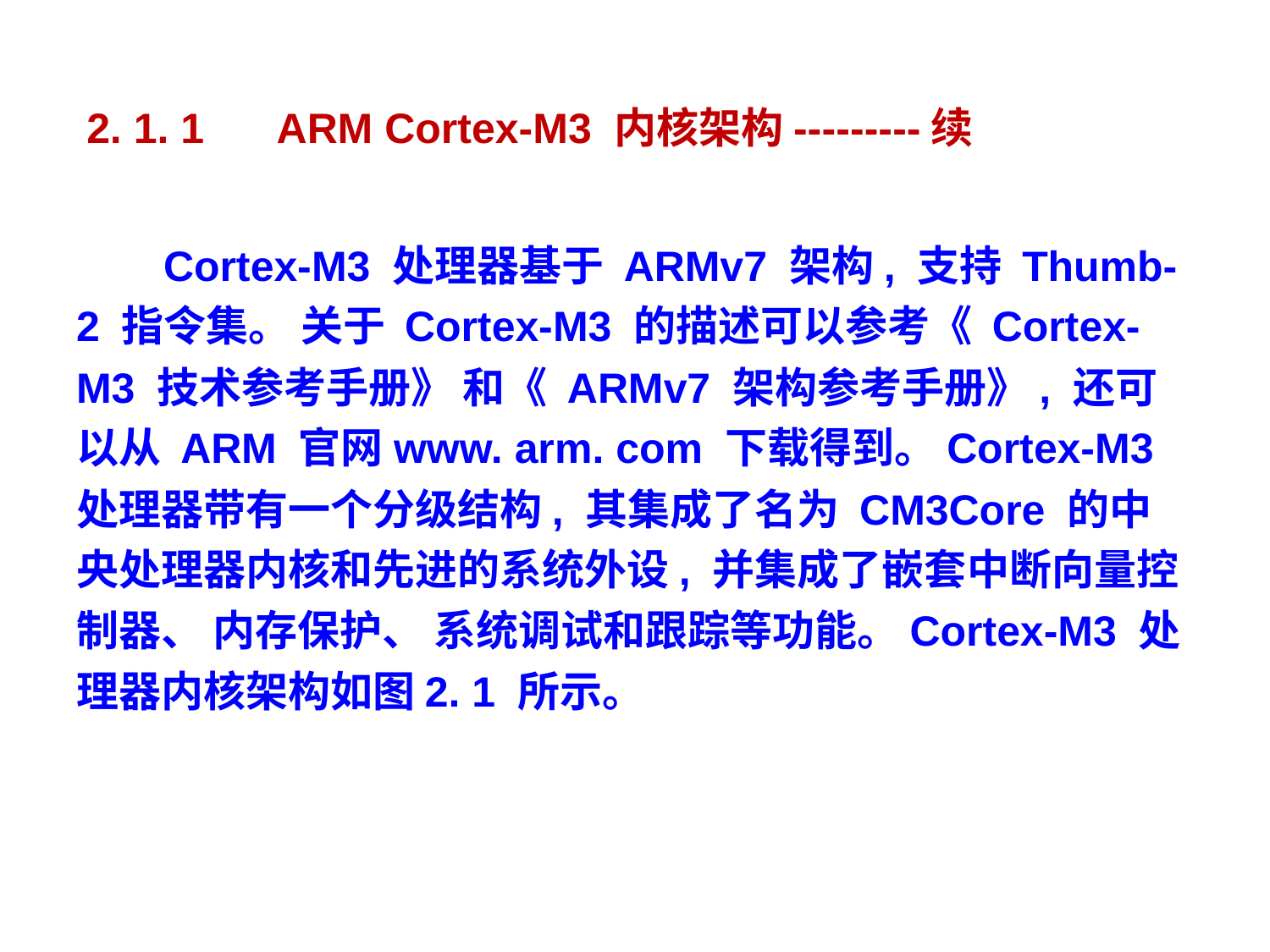

2. 1. 1　 ARM Cortex-M3 内核架构---------续
Cortex-M3 处理器基于 ARMv7 架构, 支持 Thumb-2 指令集。 关于 Cortex-M3 的描述可以参考《 Cortex-M3 技术参考手册》 和《 ARMv7 架构参考手册》, 还可以从 ARM 官网www. arm. com 下载得到。Cortex-M3 处理器带有一个分级结构, 其集成了名为 CM3Core 的中央处理器内核和先进的系统外设, 并集成了嵌套中断向量控制器、 内存保护、 系统调试和跟踪等功能。Cortex-M3 处理器内核架构如图2. 1 所示。